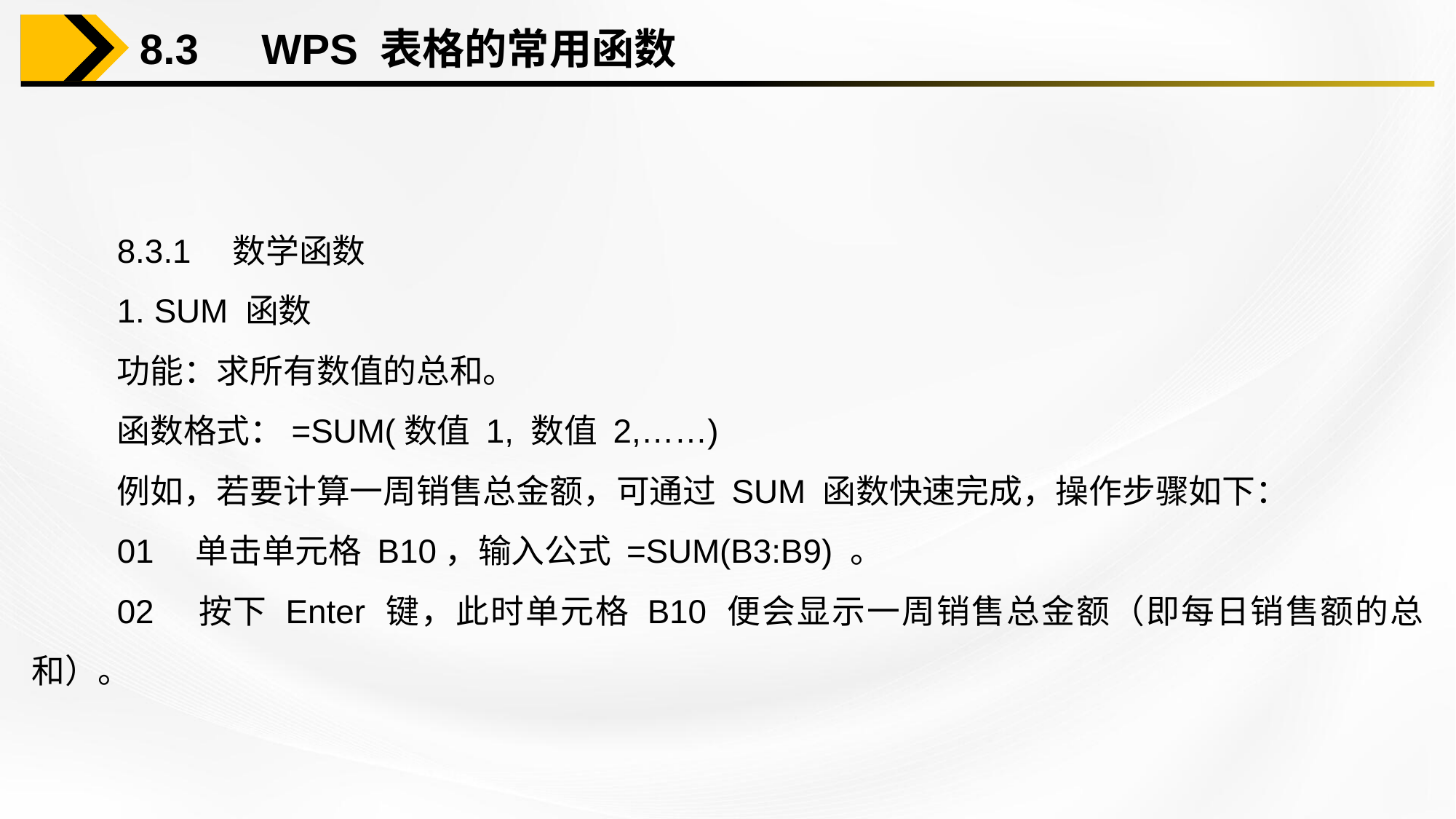

8.3　WPS 表格的常用函数
8.3.1　数学函数
1. SUM 函数
功能：求所有数值的总和。
函数格式：=SUM(数值 1, 数值 2,……)
例如，若要计算一周销售总金额，可通过 SUM 函数快速完成，操作步骤如下：
01　单击单元格 B10，输入公式 =SUM(B3:B9) 。
02　按下 Enter 键，此时单元格 B10 便会显示一周销售总金额（即每日销售额的总和）。